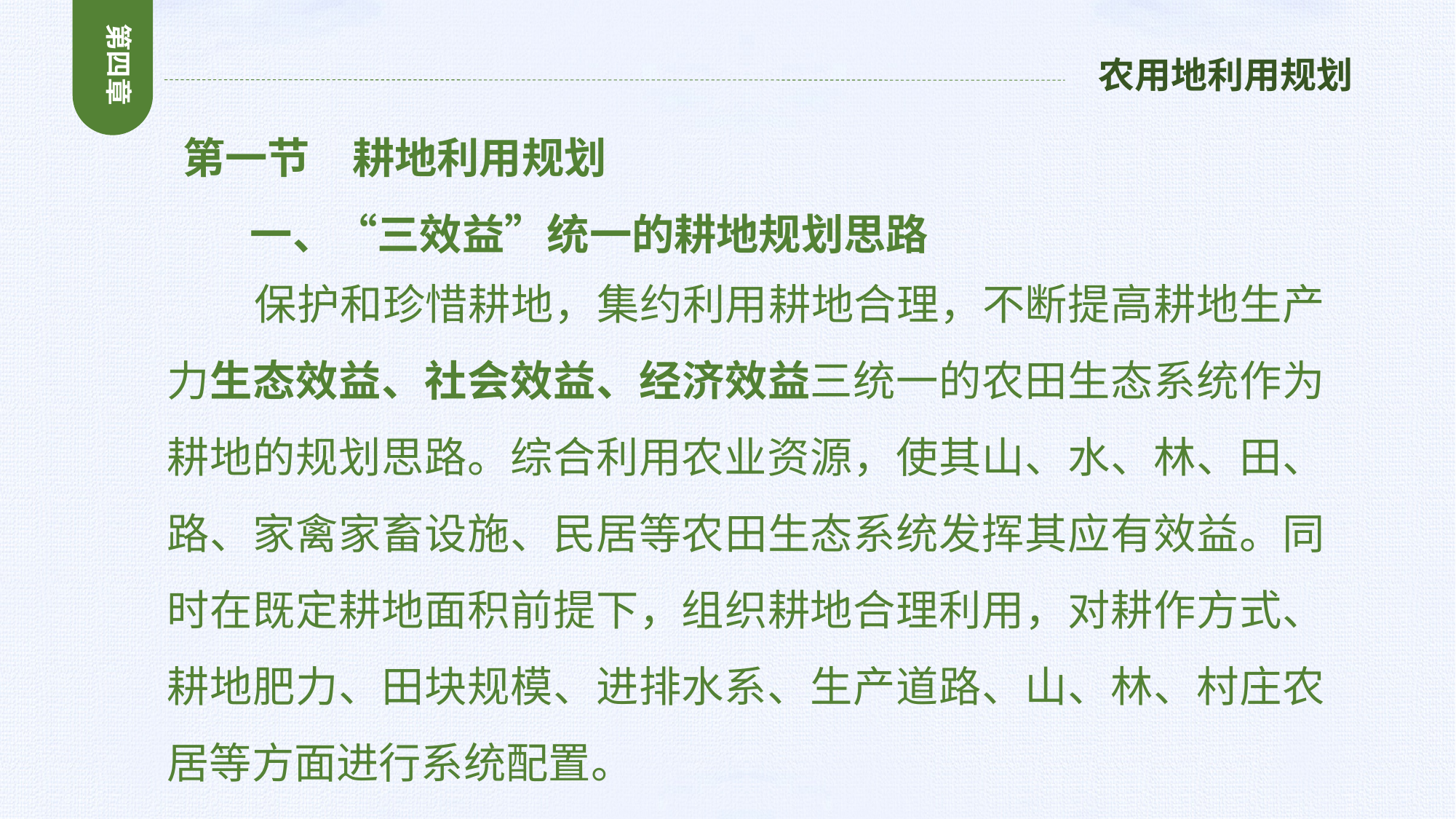

第四章
农用地利用规划

 第一节　耕地利用规划
        一、“三效益”统一的耕地规划思路
        保护和珍惜耕地，集约利用耕地合理，不断提高耕地生产力生态效益、社会效益、经济效益三统一的农田生态系统作为耕地的规划思路。综合利用农业资源，使其山、水、林、田、路、家禽家畜设施、民居等农田生态系统发挥其应有效益。同时在既定耕地面积前提下，组织耕地合理利用，对耕作方式、耕地肥力、田块规模、进排水系、生产道路、山、林、村庄农居等方面进行系统配置。